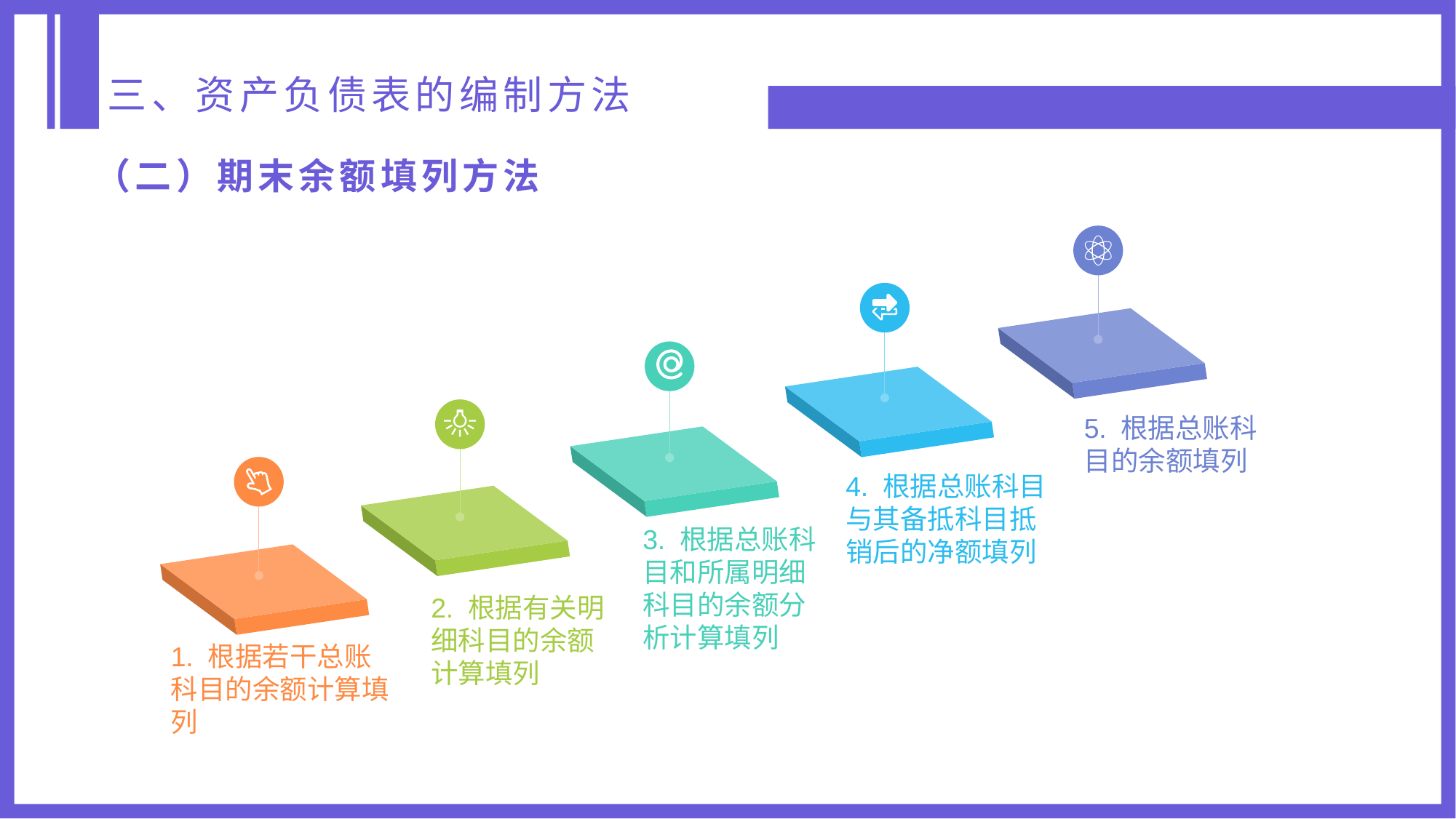

三、资产负债表的编制方法
（二）期末余额填列方法

5. 根据总账科目的余额填列

4. 根据总账科目与其备抵科目抵销后的净额填列

3. 根据总账科目和所属明细科目的余额分析计算填列

2. 根据有关明细科目的余额计算填列
1. 根据若干总账科目的余额计算填列